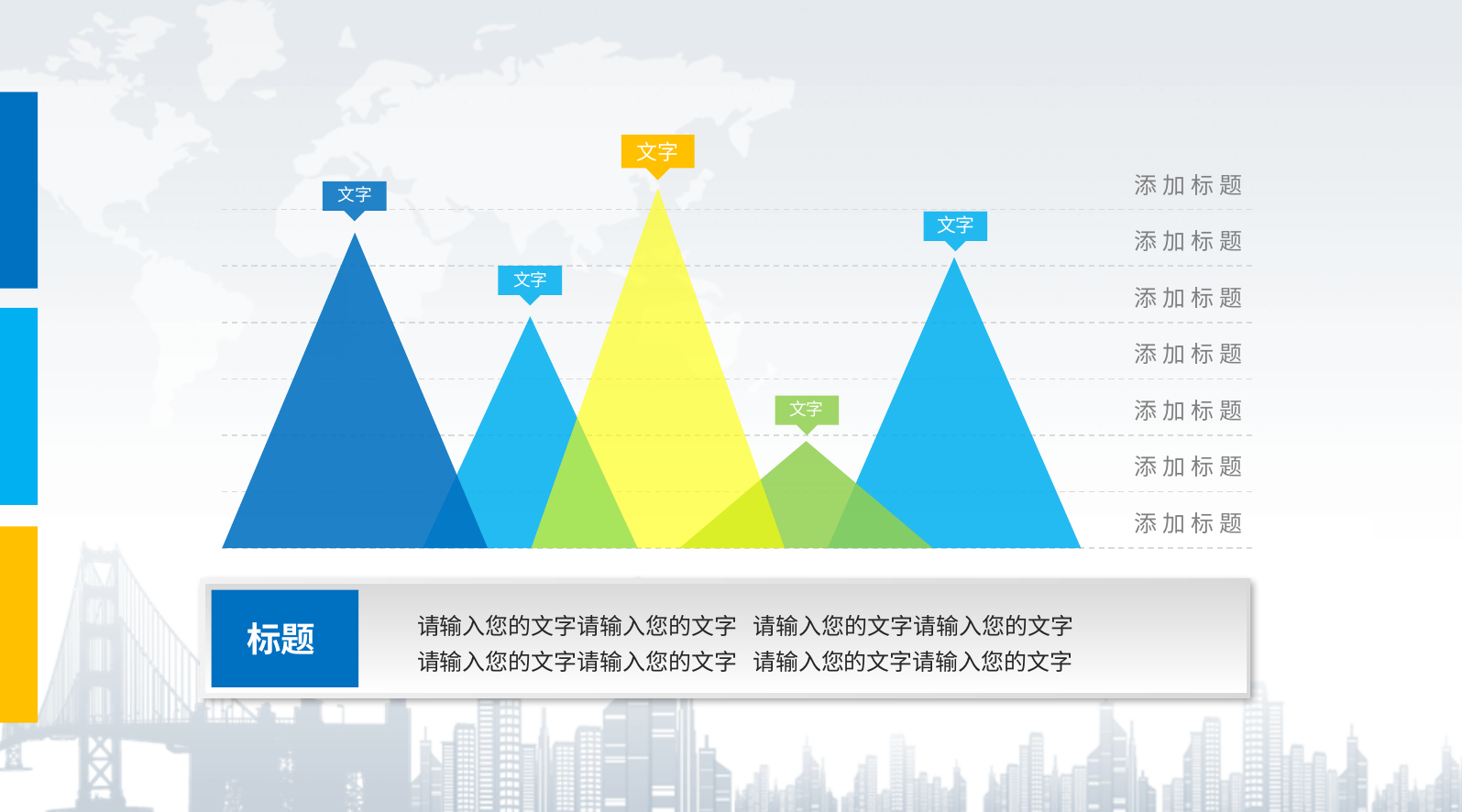

文字

文字
添加标题
添加标题
添加标题
添加标题
添加标题
添加标题
添加标题

文字

文字

文字

标题
请输入您的文字请输入您的文字   请输入您的文字请输入您的文字
请输入您的文字请输入您的文字   请输入您的文字请输入您的文字